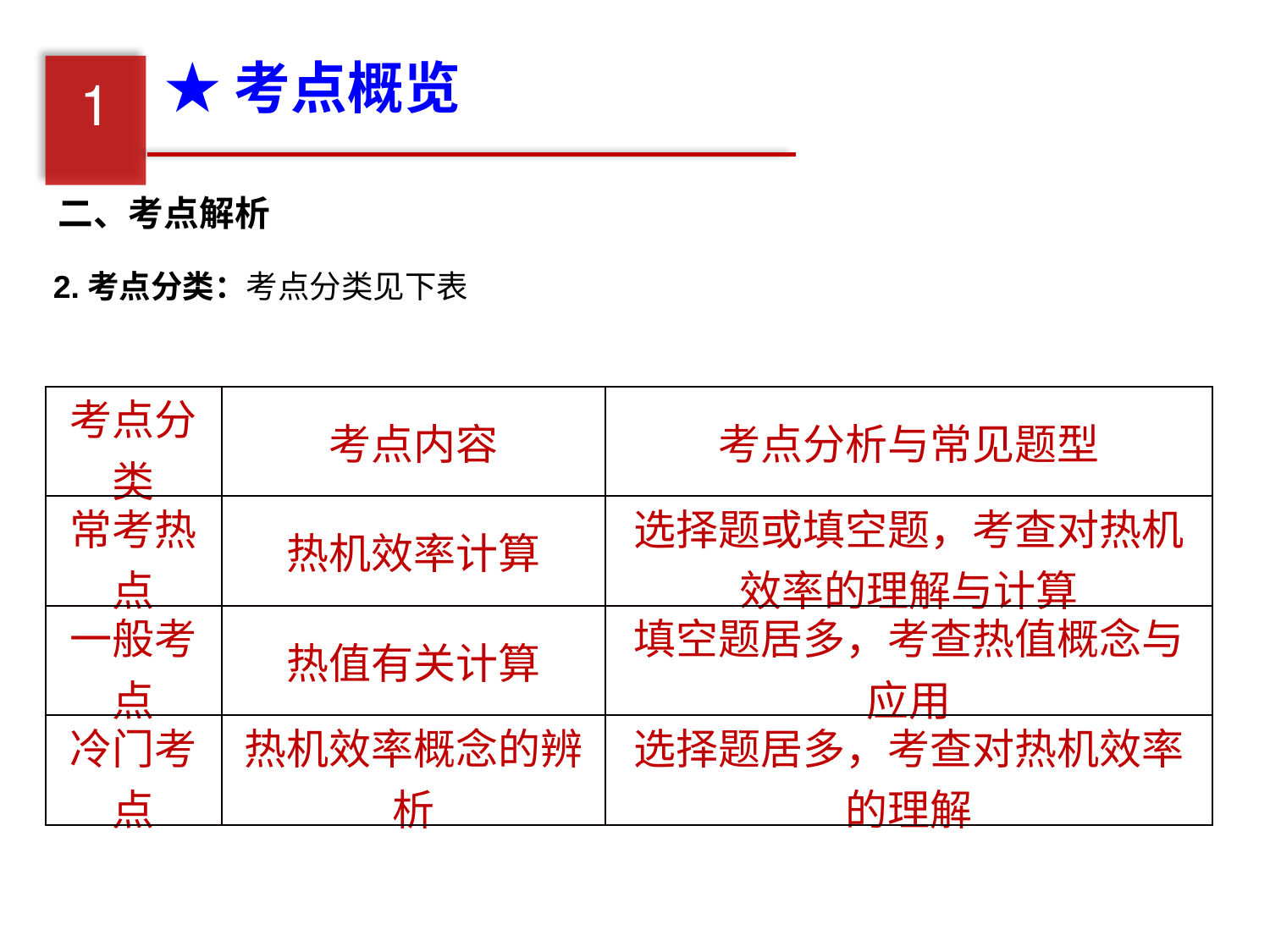

★考点概览

1
二、考点解析
2.考点分类：考点分类见下表
| 考点分类 | 考点内容 | 考点分析与常见题型 |
| --- | --- | --- |
| 常考热点 | 热机效率计算 | 选择题或填空题，考查对热机效率的理解与计算 |
| 一般考点 | 热值有关计算 | 填空题居多，考查热值概念与应用 |
| 冷门考点 | 热机效率概念的辨析 | 选择题居多，考查对热机效率的理解 |